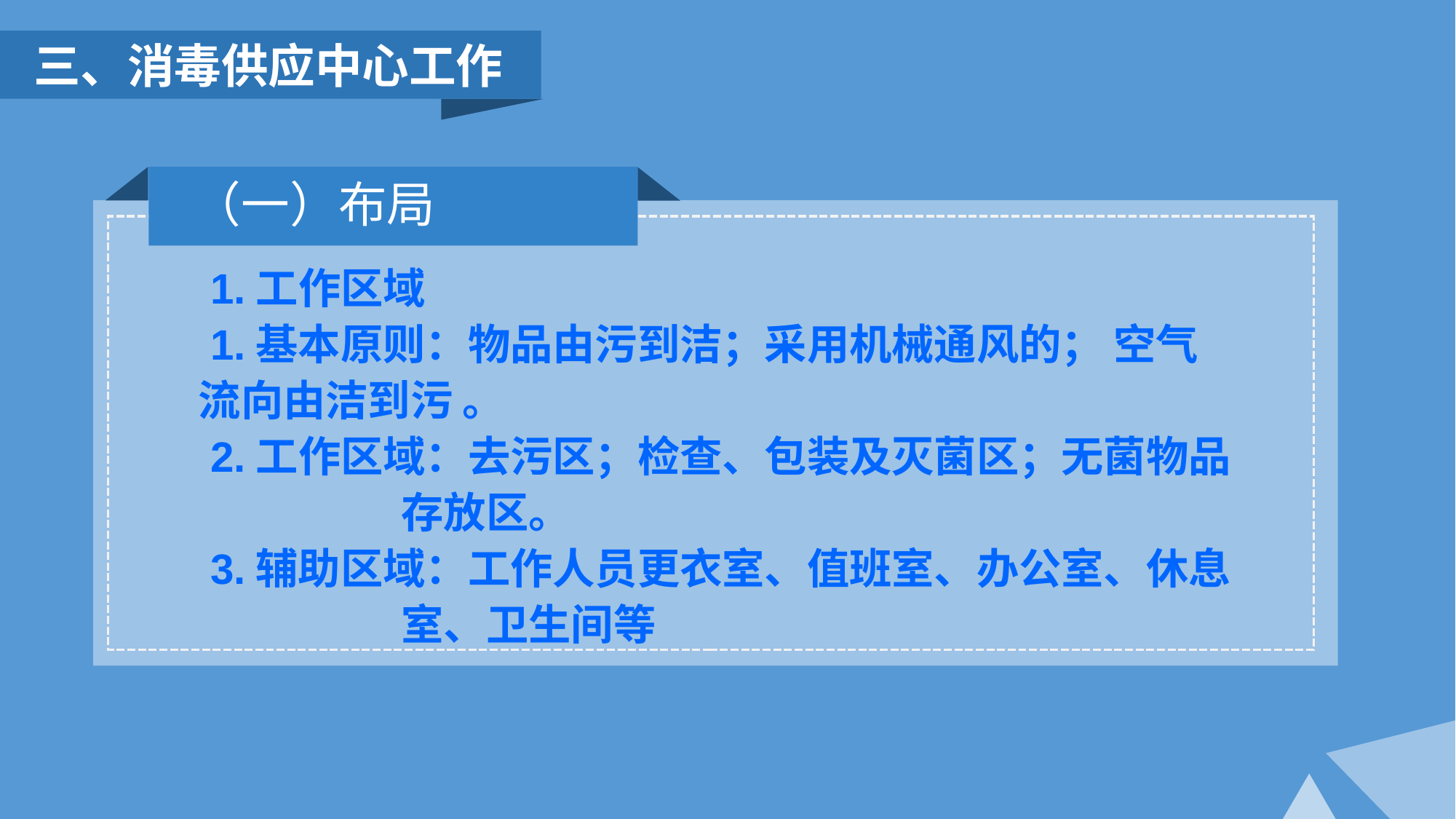

三、消毒供应中心工作

（一）布局

 1.工作区域
 1.基本原则：物品由污到洁；采用机械通风的； 空气流向由洁到污 。
 2.工作区域：去污区；检查、包装及灭菌区；无菌物品
                    存放区。
 3.辅助区域：工作人员更衣室、值班室、办公室、休息
                    室、卫生间等